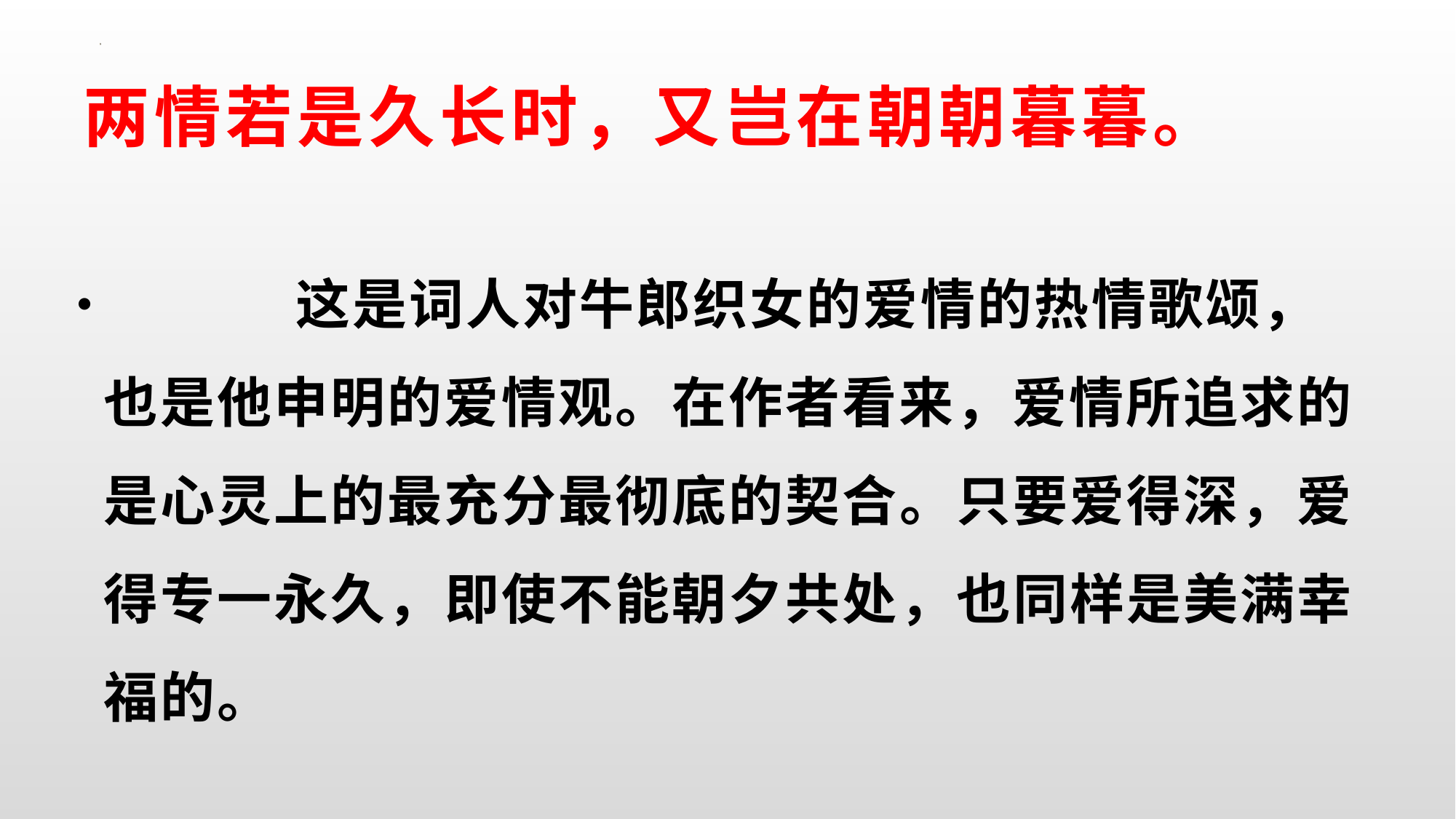

# 两情若是久长时，又岂在朝朝暮暮。
	这是词人对牛郎织女的爱情的热情歌颂，也是他申明的爱情观。在作者看来，爱情所追求的是心灵上的最充分最彻底的契合。只要爱得深，爱得专一永久，即使不能朝夕共处，也同样是美满幸福的。